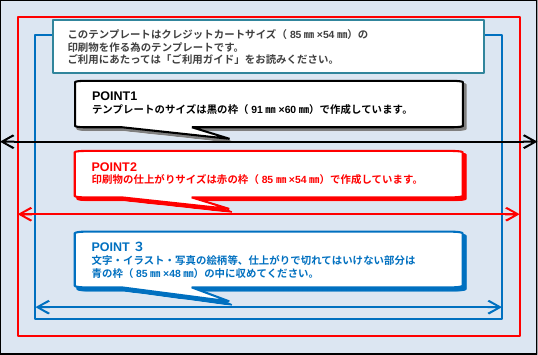

このテンプレートはクレジットカートサイズ（85㎜×54㎜）の
印刷物を作る為のテンプレートです。
ご利用にあたっては「ご利用ガイド」をお読みください。

POINT1
テンプレートのサイズは黒の枠（91㎜×60㎜）で作成しています。
POINT2
印刷物の仕上がりサイズは赤の枠（85㎜×54㎜）で作成しています。
POINT３
文字・イラスト・写真の絵柄等、仕上がりで切れてはいけない部分は
青の枠（85㎜×48㎜）の中に収めてください。